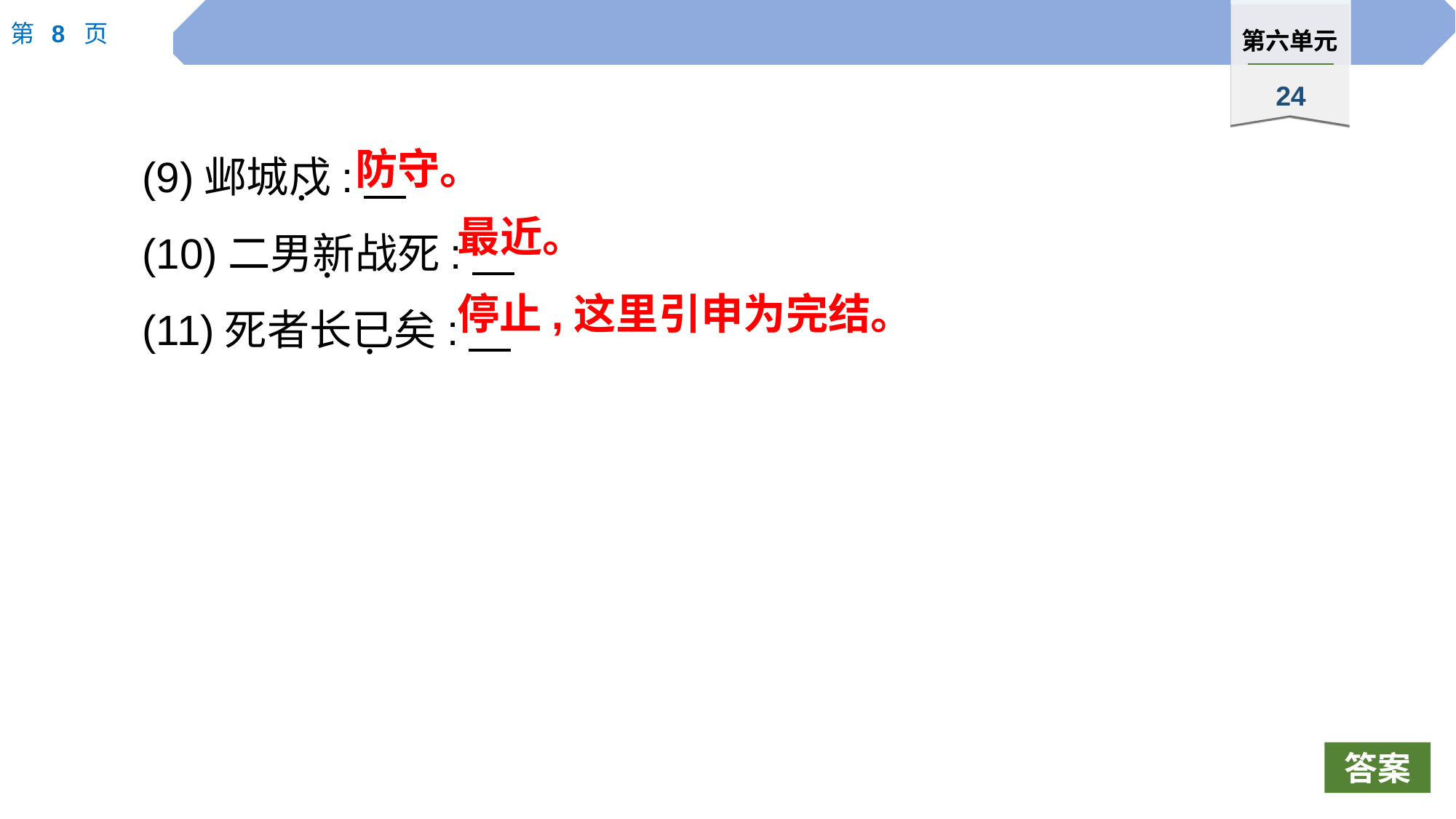

防守。
(9)邺城戍:
(10)二男新战死:
(11)死者长已矣:
 ·
最近。
 ·
停止,这里引申为完结。
 ·
答案